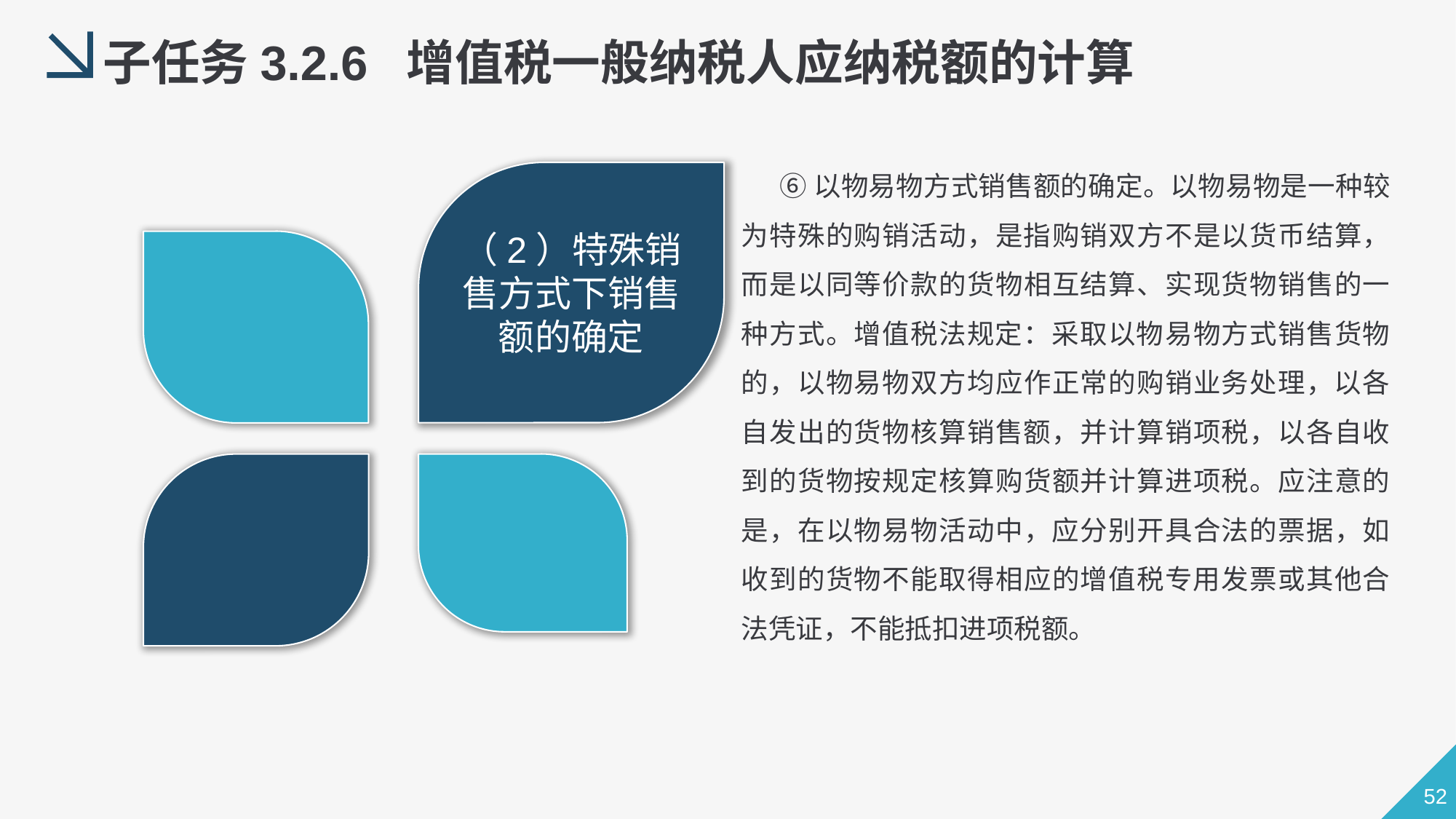

子任务3.2.6  增值税一般纳税人应纳税额的计算

      ⑥以物易物方式销售额的确定。以物易物是一种较为特殊的购销活动，是指购销双方不是以货币结算，而是以同等价款的货物相互结算、实现货物销售的一种方式。增值税法规定：采取以物易物方式销售货物的，以物易物双方均应作正常的购销业务处理，以各自发出的货物核算销售额，并计算销项税，以各自收到的货物按规定核算购货额并计算进项税。应注意的是，在以物易物活动中，应分别开具合法的票据，如收到的货物不能取得相应的增值税专用发票或其他合法凭证，不能抵扣进项税额。
（2）特殊销售方式下销售额的确定